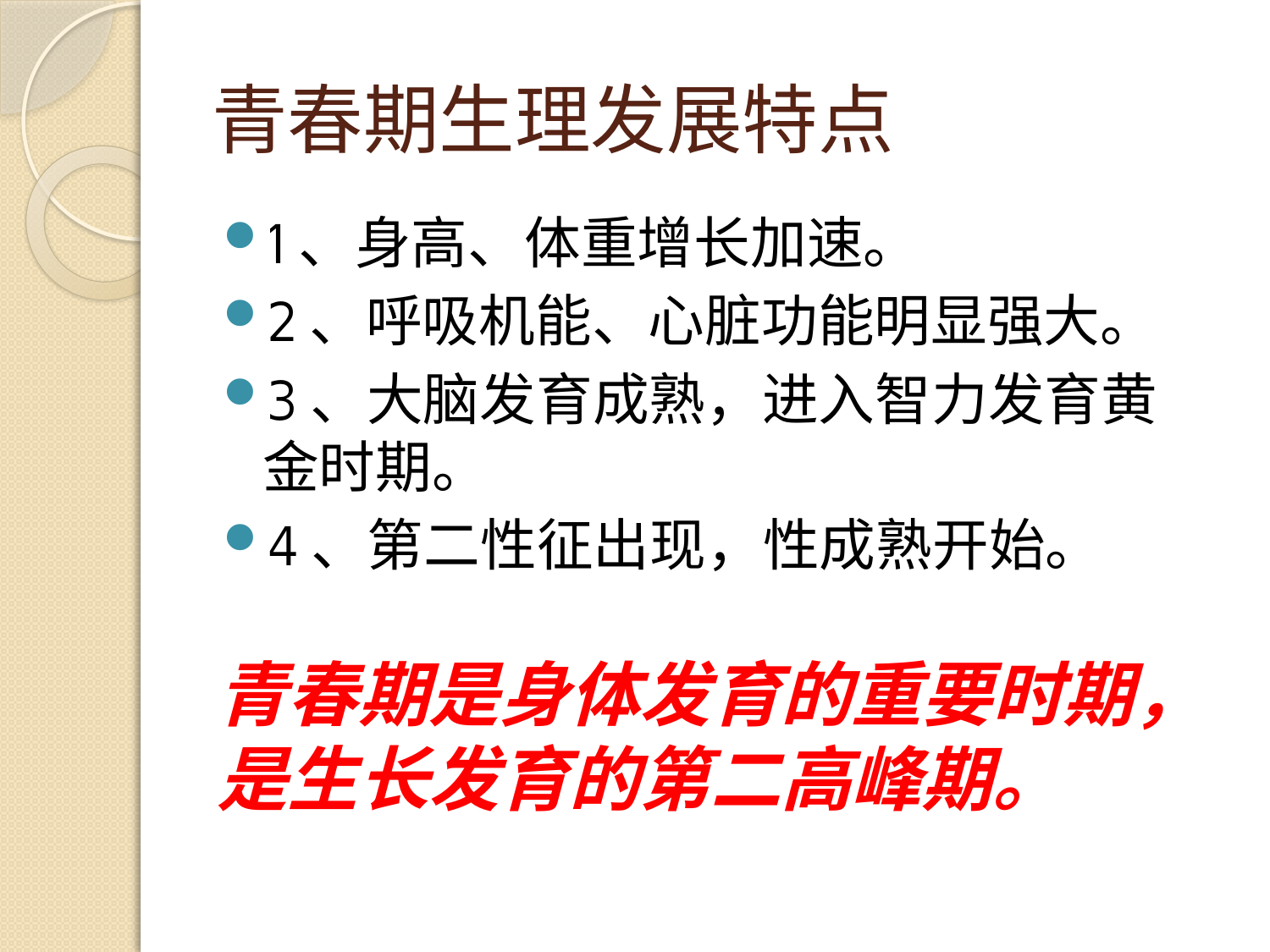

# 青春期生理发展特点
1、身高、体重增长加速。
2、呼吸机能、心脏功能明显强大。
3、大脑发育成熟，进入智力发育黄金时期。
4、第二性征出现，性成熟开始。
青春期是身体发育的重要时期，是生长发育的第二高峰期。